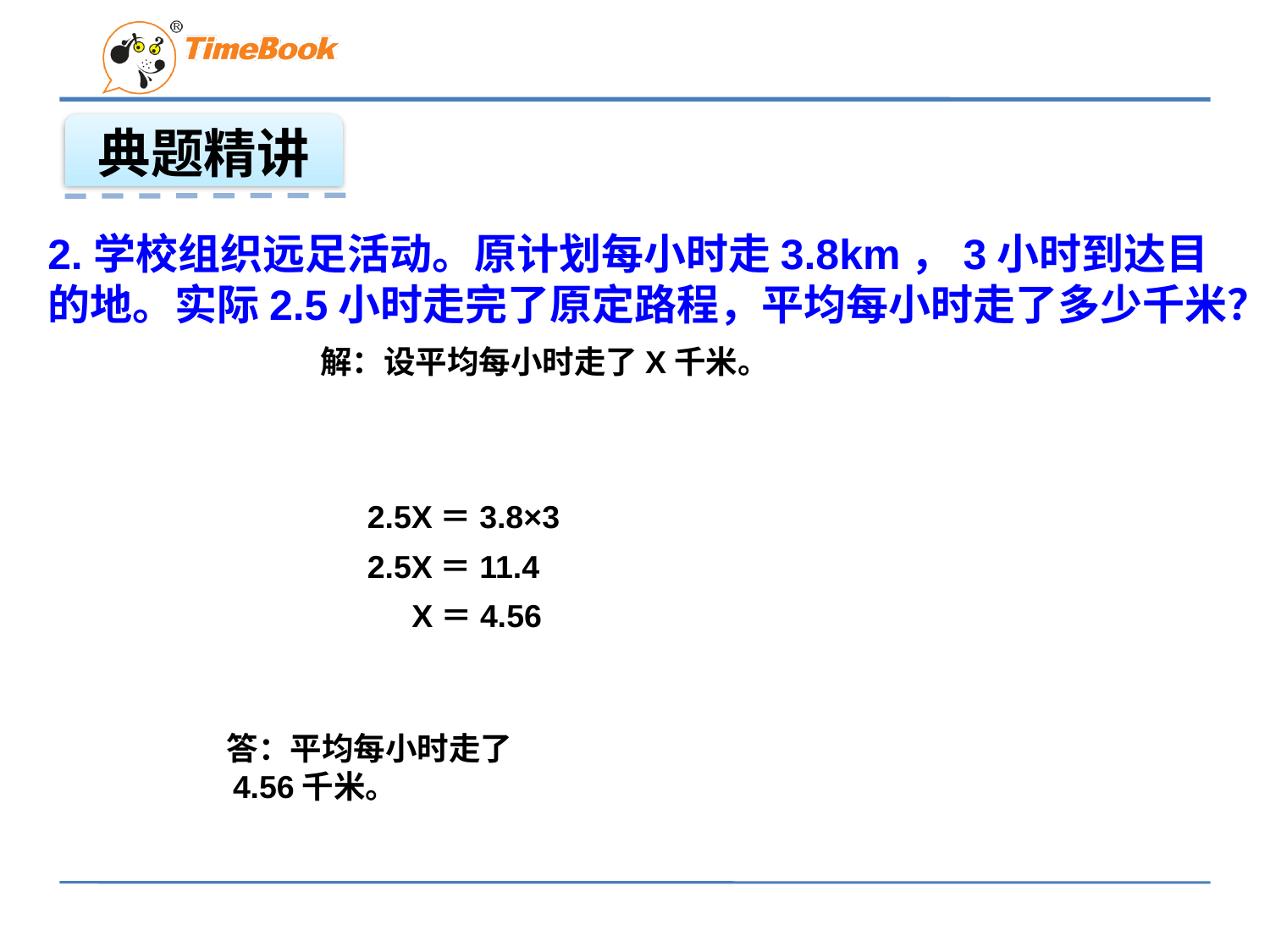

典题精讲
2.学校组织远足活动。原计划每小时走3.8km，3小时到达目
的地。实际2.5小时走完了原定路程，平均每小时走了多少千米？
解：设平均每小时走了X千米。
2.5X＝3.8×3
2.5X＝11.4
     X＝4.56
答：平均每小时走了4.56千米。